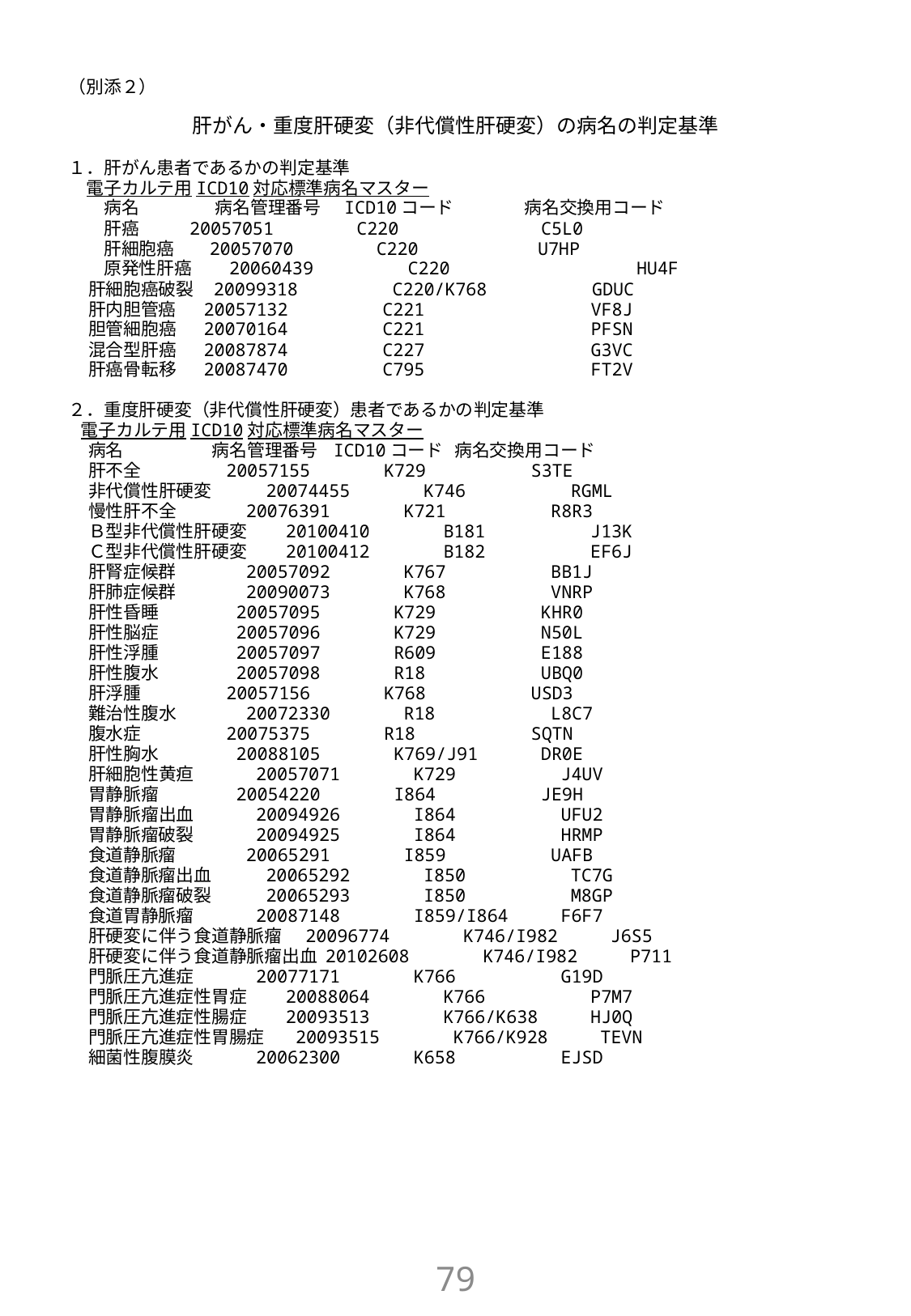

（別添２）

肝がん・重度肝硬変（非代償性肝硬変）の病名の判定基準

１．肝がん患者であるかの判定基準
　電子カルテ用ICD10対応標準病名マスター
　　病名　　　      病名管理番号     ICD10コード　　　　病名交換用コード
　　肝癌            20057051　　　　 C220 　　　　　　　C5L0
　　肝細胞癌        20057070　　　　 C220     　　      U7HP
　　原発性肝癌　    20060439         C220	　　           HU4F
    肝細胞癌破裂    20099318         C220/K768          GDUC
    肝内胆管癌      20057132         C221	               VF8J
    胆管細胞癌      20070164         C221	               PFSN
    混合型肝癌      20087874         C227	               G3VC
    肝癌骨転移      20087470         C795	               FT2V

２．重度肝硬変（非代償性肝硬変）患者であるかの判定基準
  電子カルテ用ICD10対応標準病名マスター
    病名                       病名管理番号   ICD10コード   病名交換用コード
    肝不全                     20057155       K729          S3TE
    非代償性肝硬変             20074455       K746          RGML
    慢性肝不全                 20076391       K721          R8R3
    Ｂ型非代償性肝硬変         20100410       B181          J13K
    Ｃ型非代償性肝硬変         20100412       B182          EF6J
    肝腎症候群                 20057092       K767          BB1J
    肝肺症候群                 20090073       K768          VNRP
    肝性昏睡                   20057095       K729          KHR0
    肝性脳症                   20057096       K729          N50L
    肝性浮腫                   20057097       R609          E188
    肝性腹水                   20057098       R18           UBQ0
    肝浮腫                     20057156       K768          USD3
    難治性腹水                 20072330       R18           L8C7
    腹水症                     20075375       R18           SQTN
    肝性胸水                   20088105       K769/J91      DR0E
    肝細胞性黄疸               20057071       K729          J4UV
    胃静脈瘤                   20054220       I864          JE9H
    胃静脈瘤出血               20094926       I864          UFU2
    胃静脈瘤破裂               20094925       I864          HRMP
    食道静脈瘤                 20065291       I859          UAFB
    食道静脈瘤出血             20065292       I850          TC7G
    食道静脈瘤破裂             20065293       I850          M8GP
    食道胃静脈瘤               20087148       I859/I864     F6F7
    肝硬変に伴う食道静脈瘤     20096774       K746/I982     J6S5
    肝硬変に伴う食道静脈瘤出血 20102608       K746/I982     P711
    門脈圧亢進症               20077171       K766          G19D
    門脈圧亢進症性胃症         20088064       K766          P7M7
    門脈圧亢進症性腸症         20093513       K766/K638     HJ0Q
    門脈圧亢進症性胃腸症       20093515       K766/K928     TEVN
    細菌性腹膜炎               20062300       K658          EJSD
79